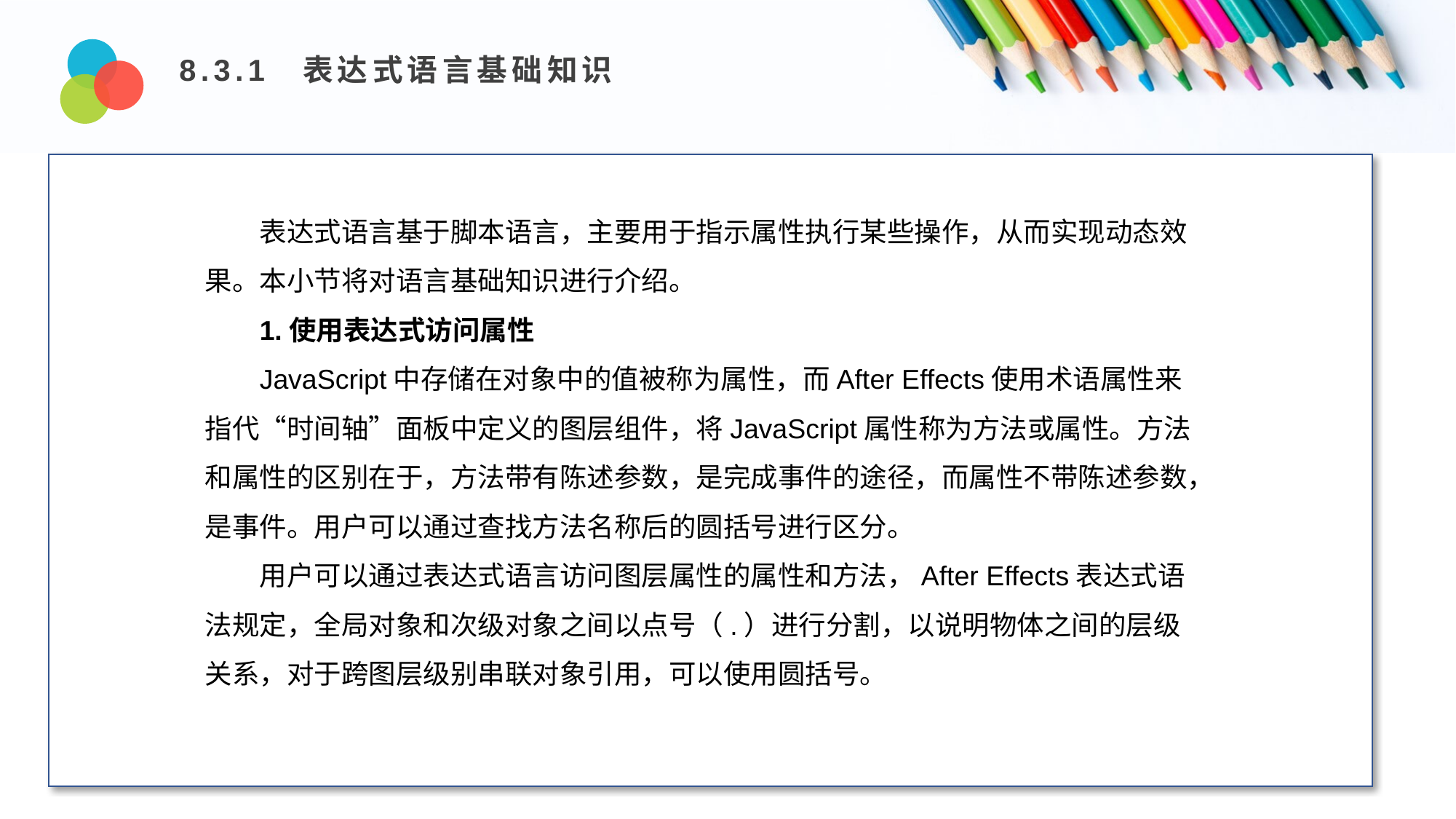

8.3.1  表达式语言基础知识
Design and Production
表达式语言基于脚本语言，主要用于指示属性执行某些操作，从而实现动态效果。本小节将对语言基础知识进行介绍。
1.使用表达式访问属性
JavaScript中存储在对象中的值被称为属性，而After Effects使用术语属性来指代“时间轴”面板中定义的图层组件，将JavaScript属性称为方法或属性。方法和属性的区别在于，方法带有陈述参数，是完成事件的途径，而属性不带陈述参数，是事件。用户可以通过查找方法名称后的圆括号进行区分。
用户可以通过表达式语言访问图层属性的属性和方法，After Effects表达式语法规定，全局对象和次级对象之间以点号（.）进行分割，以说明物体之间的层级关系，对于跨图层级别串联对象引用，可以使用圆括号。